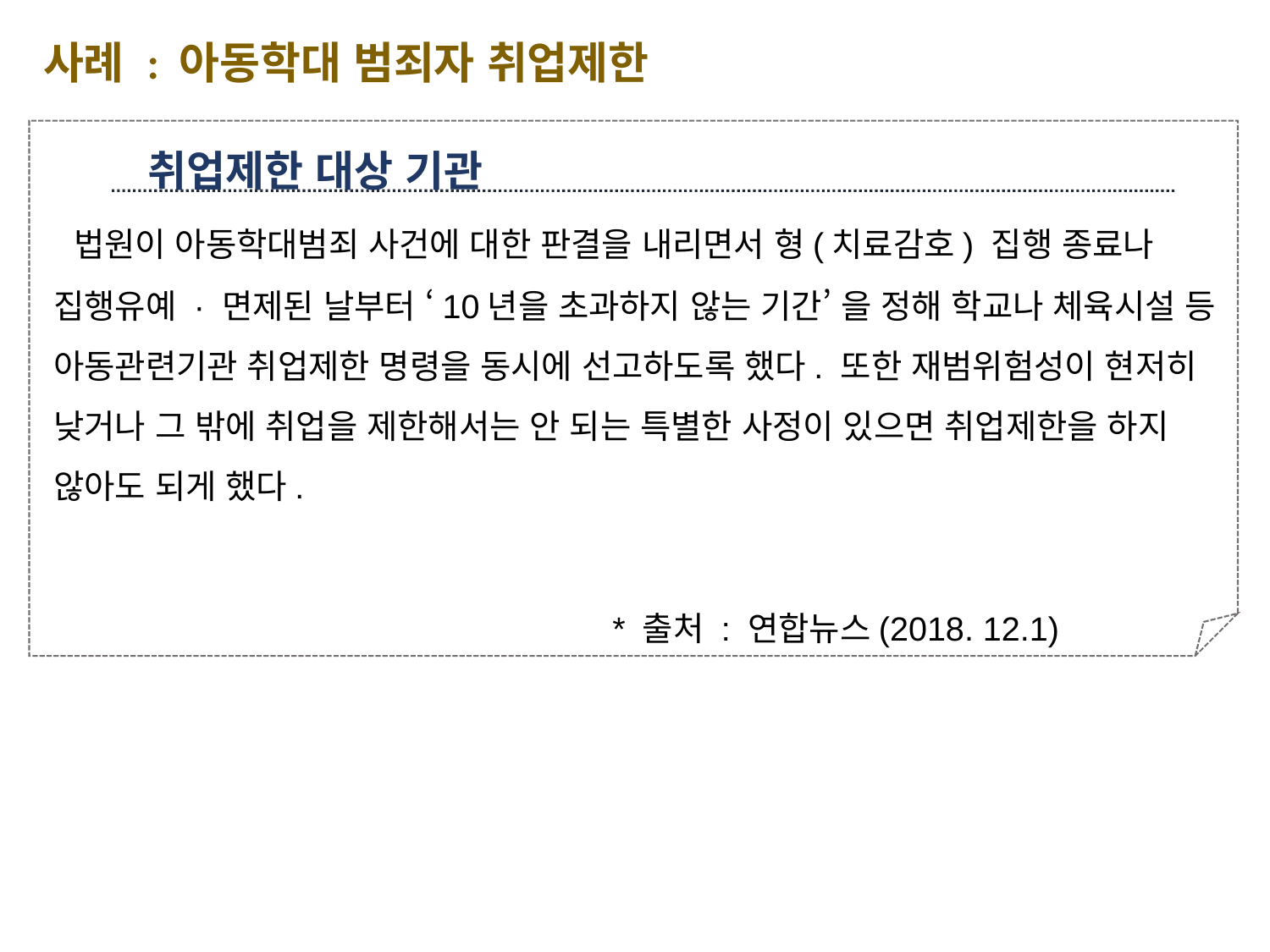

사례 : 아동학대 범죄자 취업제한

취업제한 대상 기관
 법원이 아동학대범죄 사건에 대한 판결을 내리면서 형(치료감호) 집행 종료나 집행유예 · 면제된 날부터 ‘10년을 초과하지 않는 기간’ 을 정해 학교나 체육시설 등 아동관련기관 취업제한 명령을 동시에 선고하도록 했다. 또한 재범위험성이 현저히 낮거나 그 밖에 취업을 제한해서는 안 되는 특별한 사정이 있으면 취업제한을 하지 않아도 되게 했다.

                                                            * 출처 : 연합뉴스(2018. 12.1)